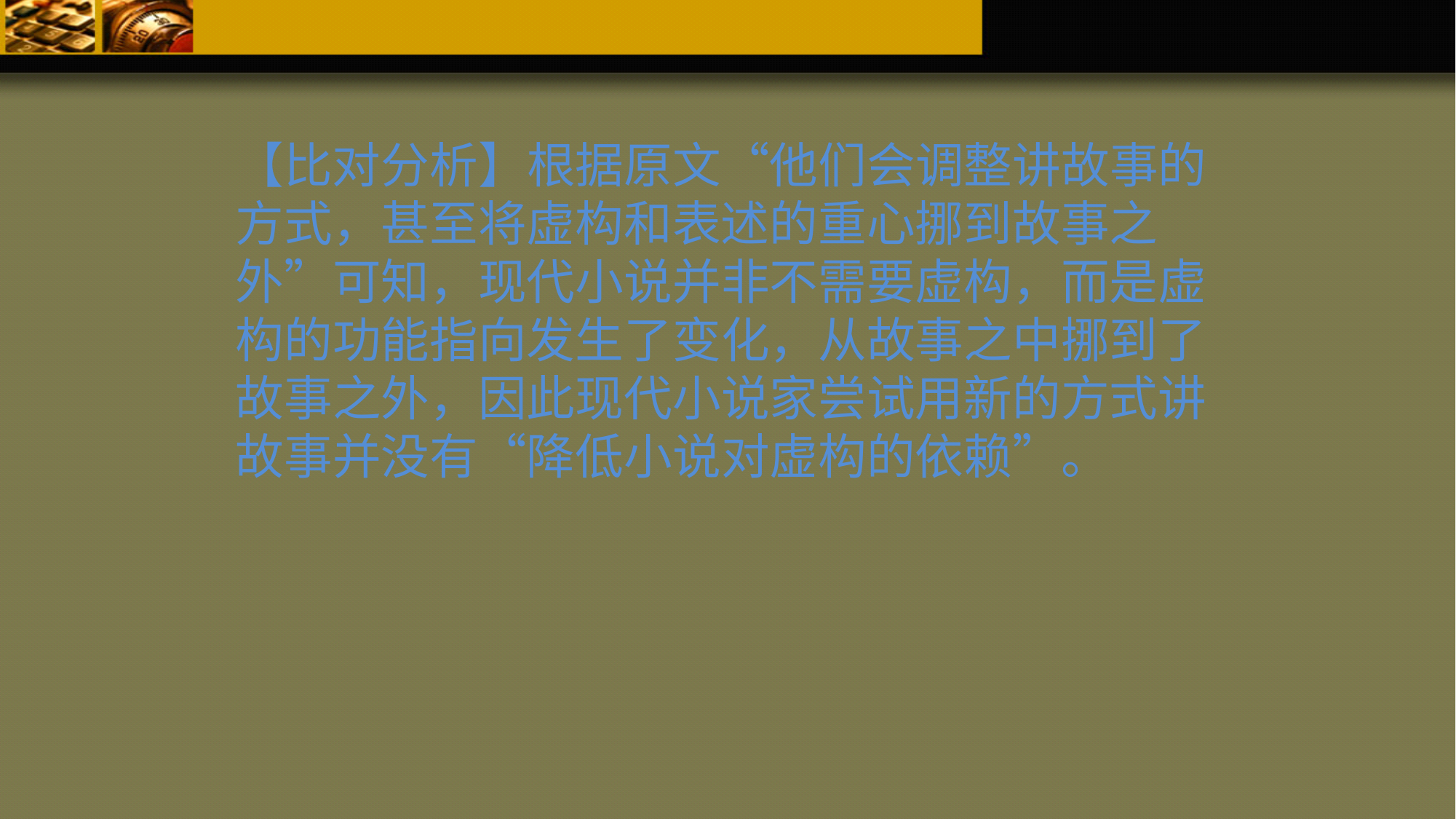

【比对分析】根据原文“他们会调整讲故事的方式，甚至将虚构和表述的重心挪到故事之外”可知，现代小说并非不需要虚构，而是虚构的功能指向发生了变化，从故事之中挪到了故事之外，因此现代小说家尝试用新的方式讲故事并没有“降低小说对虚构的依赖”。